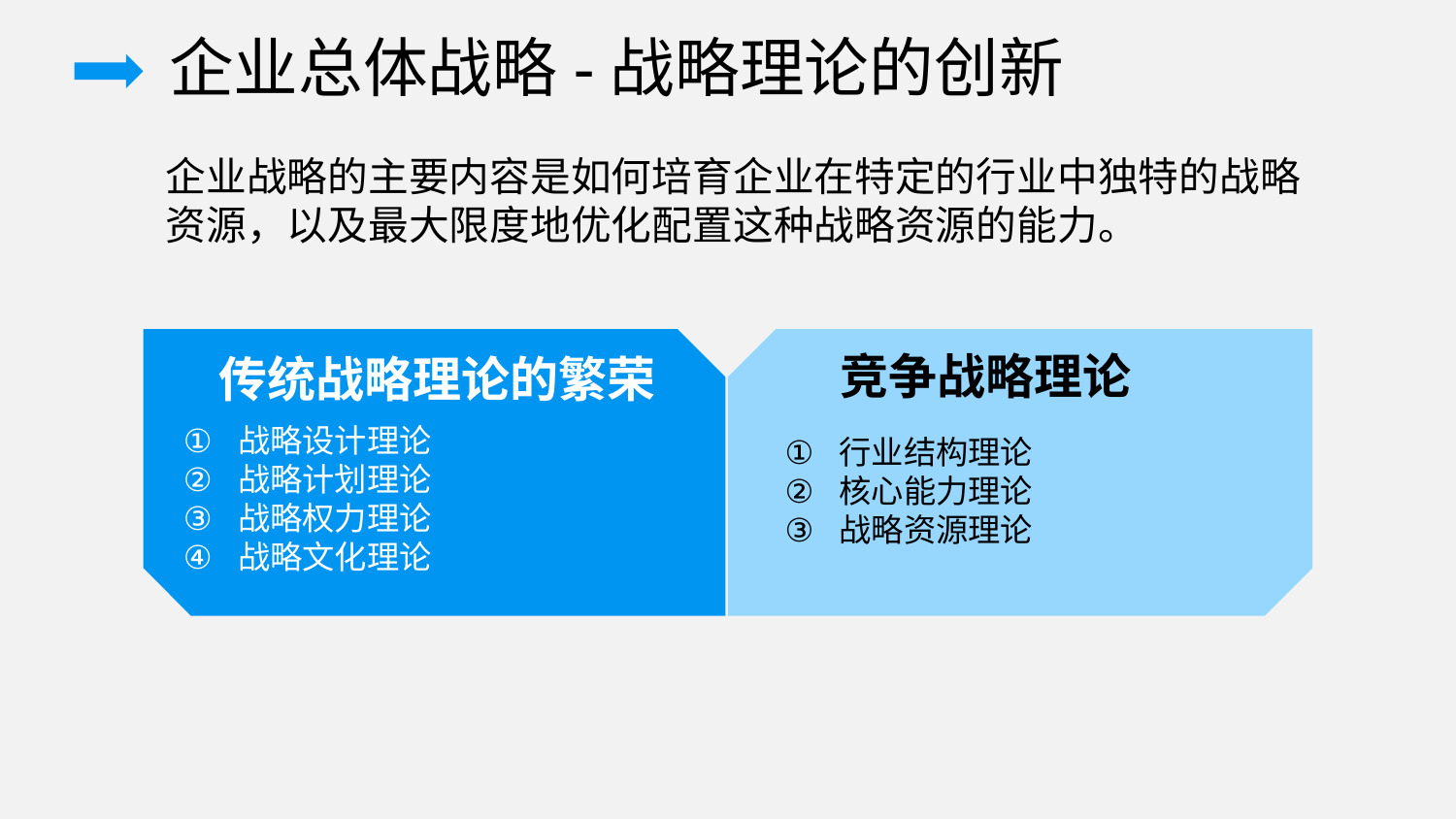

企业总体战略-战略理论的创新
企业战略的主要内容是如何培育企业在特定的行业中独特的战略资源，以及最大限度地优化配置这种战略资源的能力。

竞争战略理论
传统战略理论的繁荣
战略设计理论
战略计划理论
战略权力理论
战略文化理论
行业结构理论
核心能力理论
战略资源理论